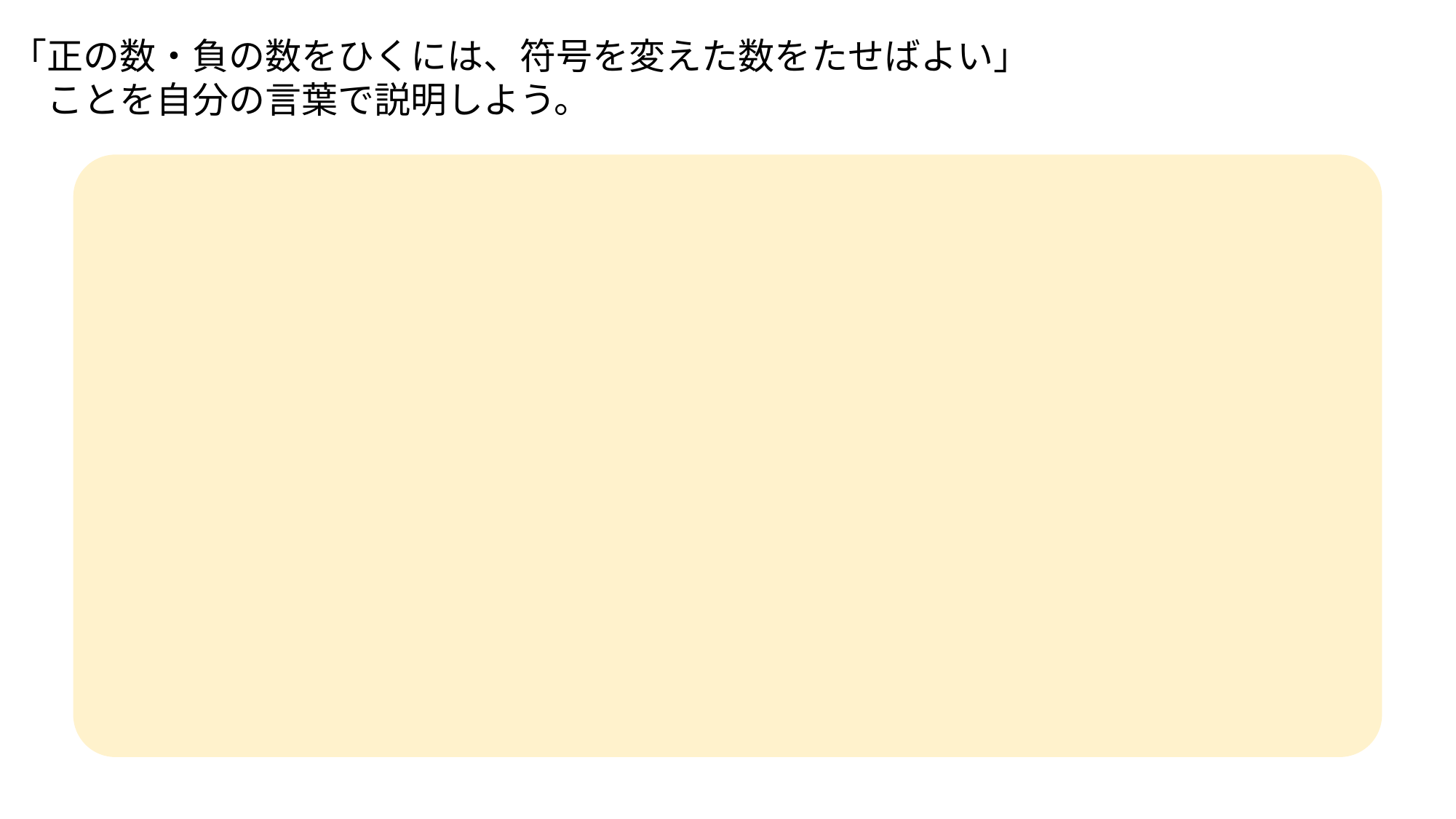

「正の数・負の数をひくには、符号を変えた数をたせばよい」
　ことを自分の言葉で説明しよう。